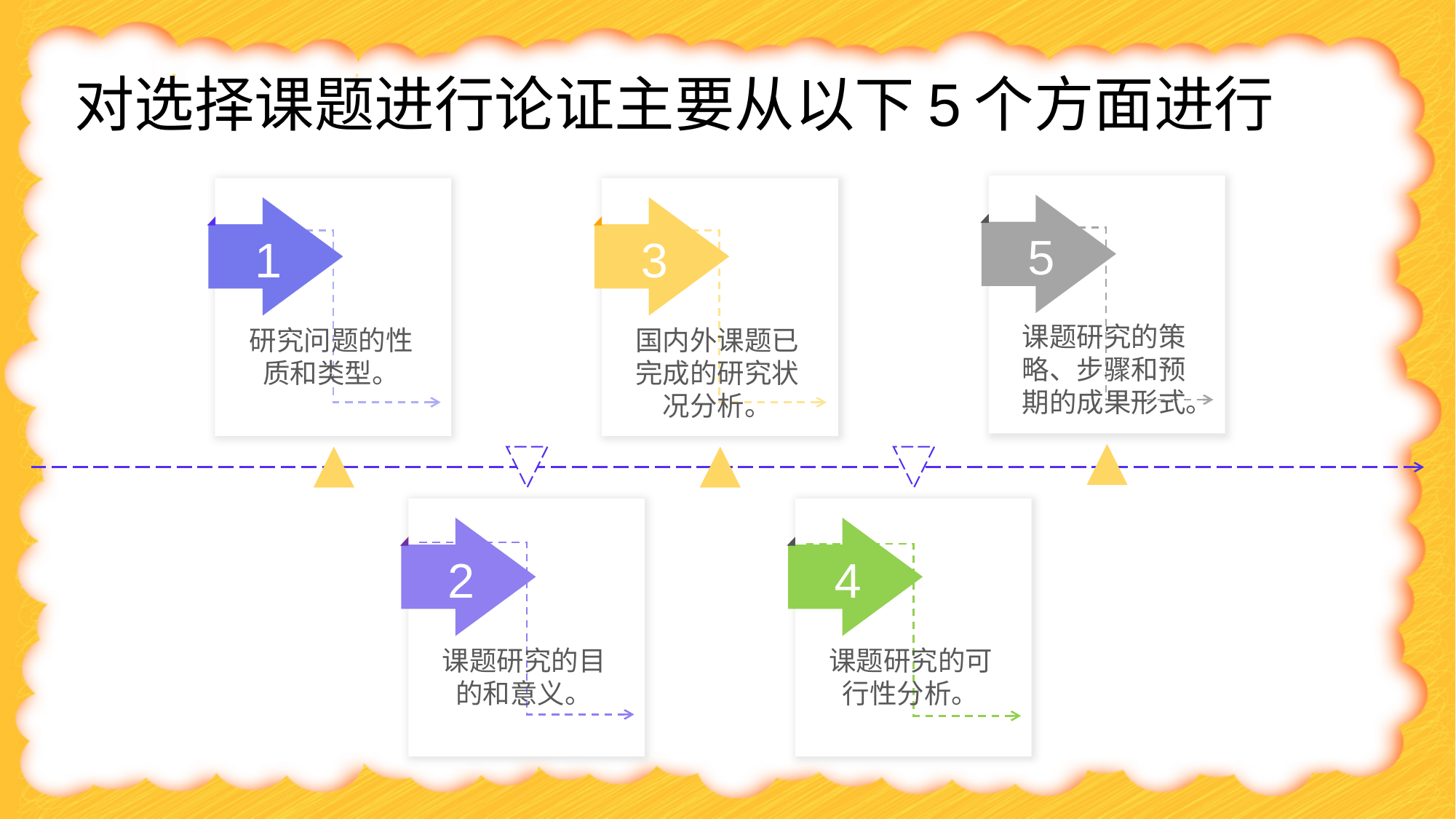

# 对选择课题进行论证主要从以下5个方面进行

5
课题研究的策略、步骤和预期的成果形式。

1
研究问题的性质和类型。

3
国内外课题已完成的研究状况分析。

2
课题研究的目的和意义。

4
课题研究的可行性分析。